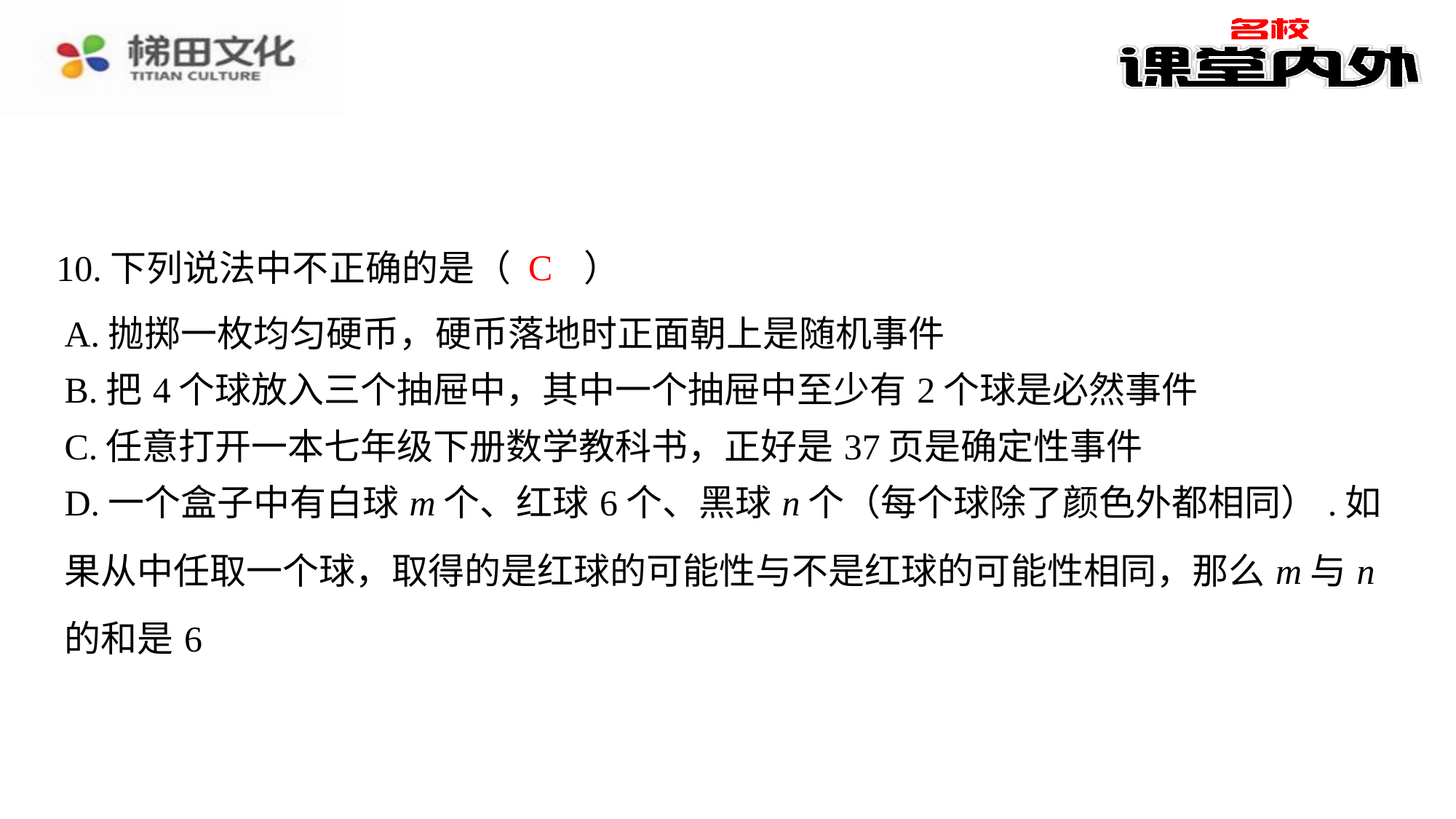

C
10.下列说法中不正确的是（　C　）
| A.抛掷一枚均匀硬币，硬币落地时正面朝上是随机事件 |
| --- |
| B.把4个球放入三个抽屉中，其中一个抽屉中至少有2个球是必然事件 |
| C.任意打开一本七年级下册数学教科书，正好是37页是确定性事件 |
| D.一个盒子中有白球m个、红球6个、黑球n个（每个球除了颜色外都相同）.如果从中任取一个球，取得的是红球的可能性与不是红球的可能性相同，那么m与n的和是6 |